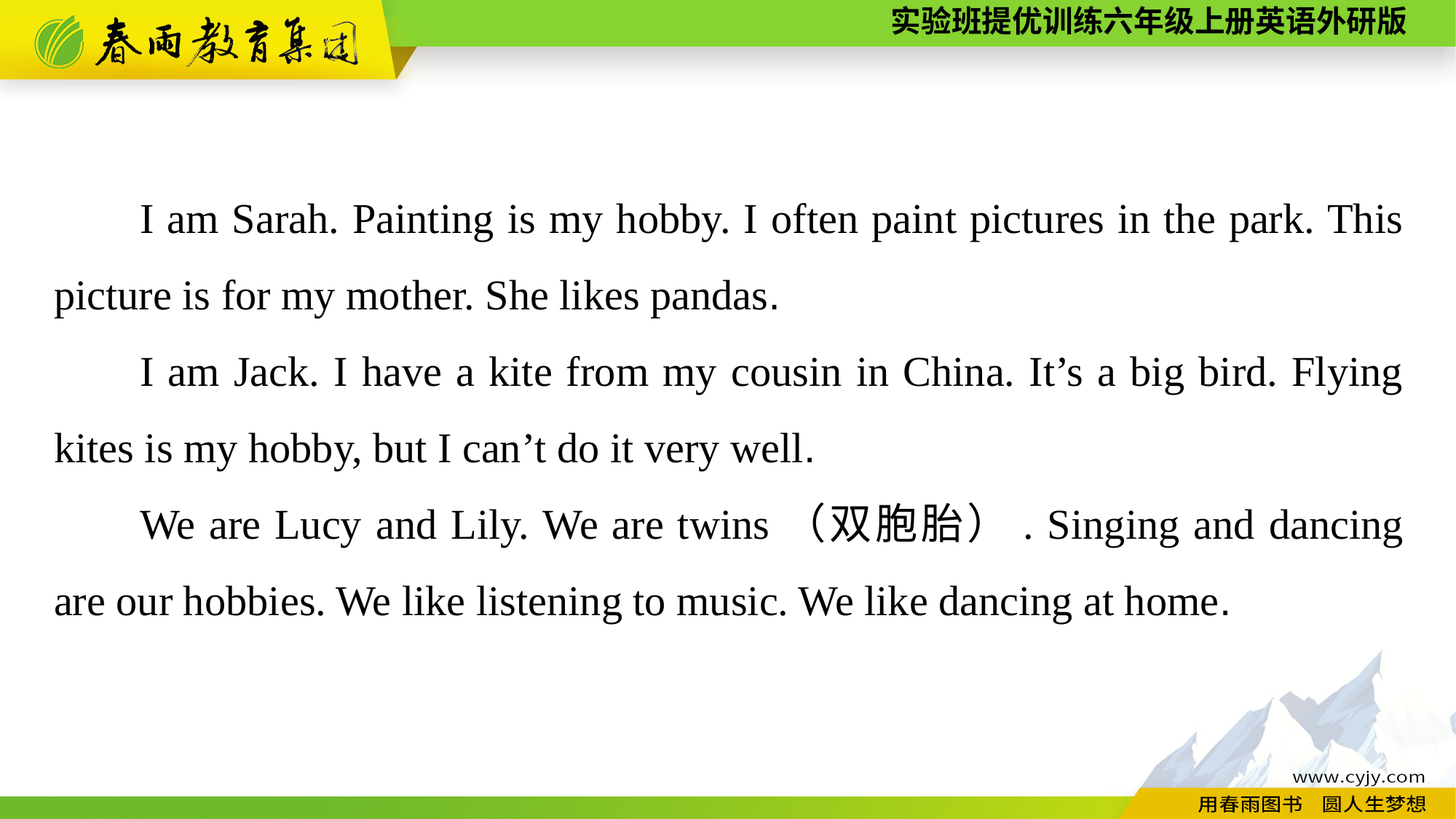

I am Sarah. Painting is my hobby. I often paint pictures in the park. This picture is for my mother. She likes pandas.
I am Jack. I have a kite from my cousin in China. It’s a big bird. Flying kites is my hobby, but I can’t do it very well.
We are Lucy and Lily. We are twins（双胞胎）. Singing and dancing are our hobbies. We like listening to music. We like dancing at home.